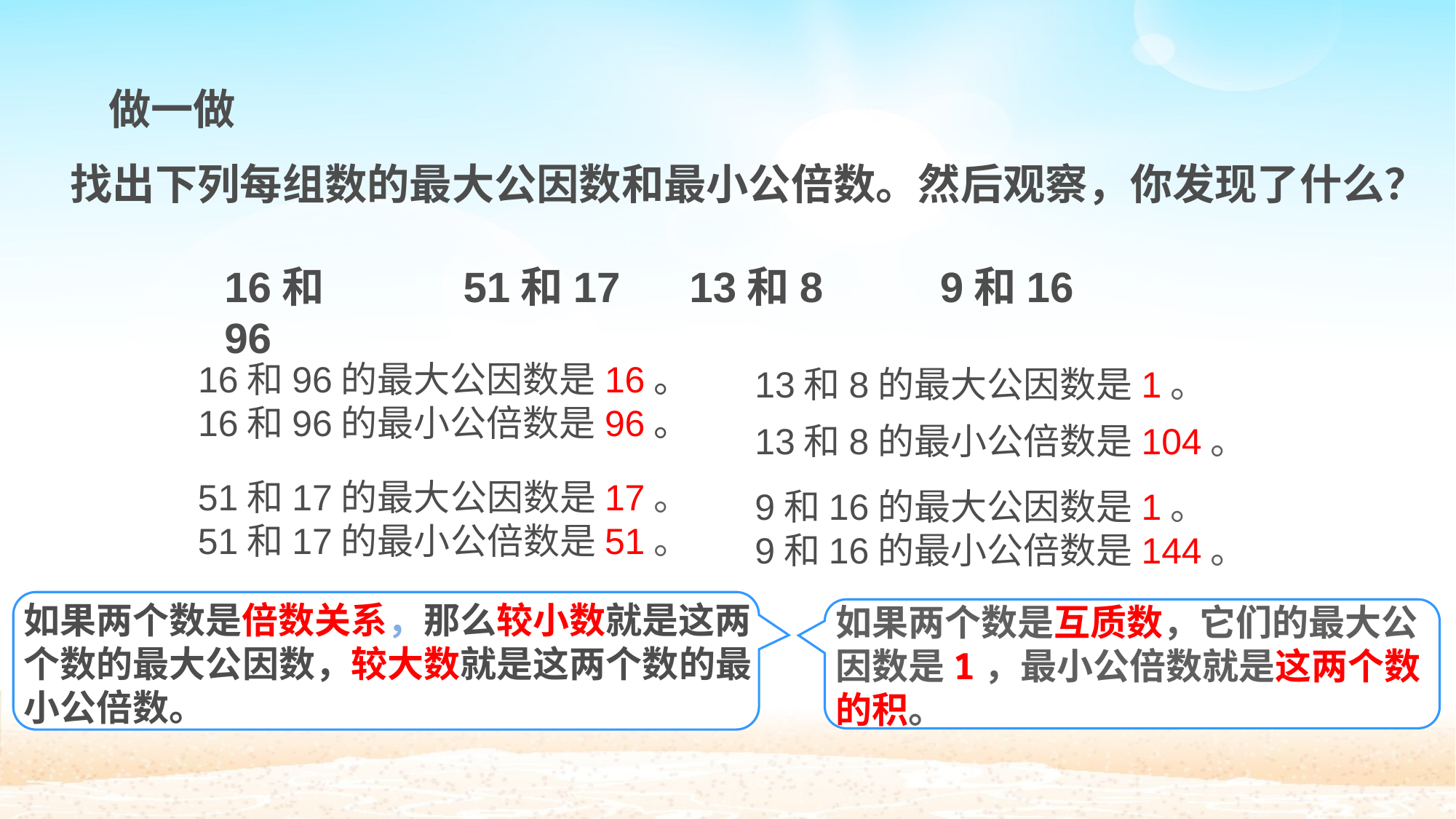

做一做
找出下列每组数的最大公因数和最小公倍数。然后观察，你发现了什么？
51和17
13和8
9和16
16和96
13和8的最大公因数是1。
13和8的最小公倍数是104。
16和96的最大公因数是16。
16和96的最小公倍数是96。
51和17的最大公因数是17。
51和17的最小公倍数是51。
9和16的最大公因数是1。
9和16的最小公倍数是144。

如果两个数是倍数关系，那么较小数就是这两个数的最大公因数，较大数就是这两个数的最小公倍数。
如果两个数是互质数，它们的最大公因数是1，最小公倍数就是这两个数的积。